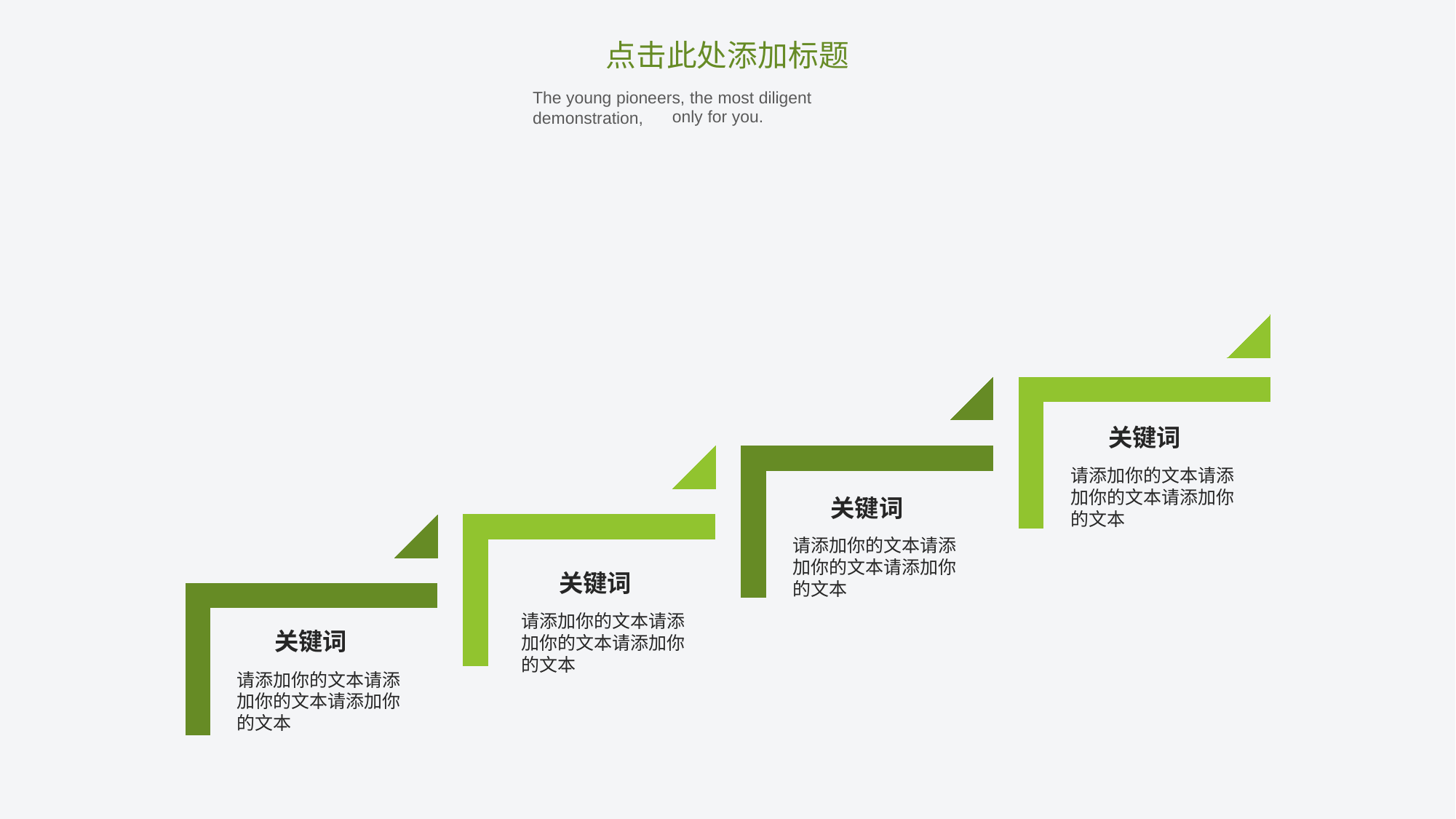

点击此处添加标题
The young pioneers, the most diligent demonstration,
only for you.

关键词

请添加你的文本请添加你的文本请添加你的文本

关键词

请添加你的文本请添加你的文本请添加你的文本
关键词
请添加你的文本请添加你的文本请添加你的文本
关键词
请添加你的文本请添加你的文本请添加你的文本